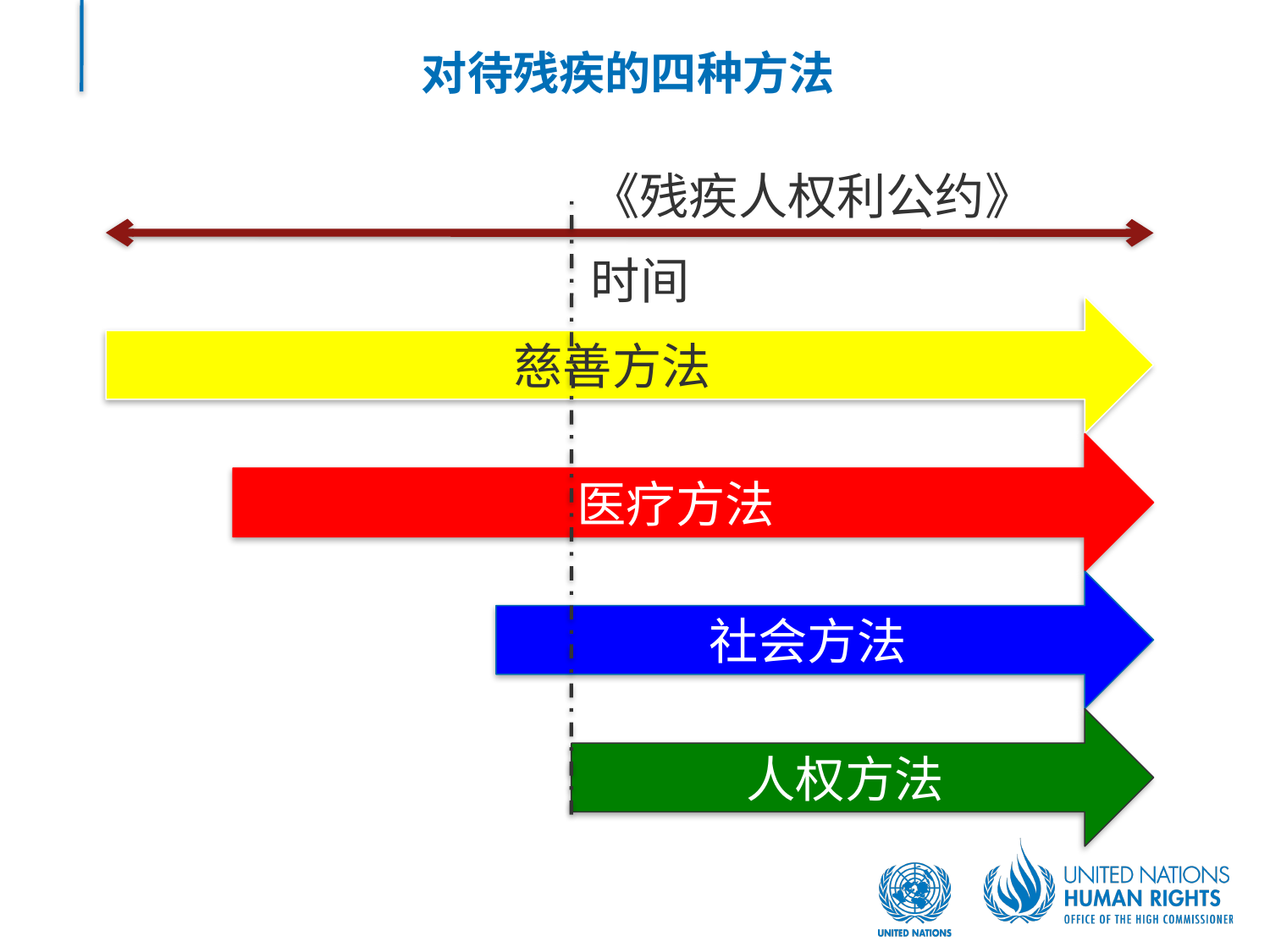

# 对待残疾的四种方法
《残疾人权利公约》
时间
慈善方法
医疗方法
社会方法
人权方法